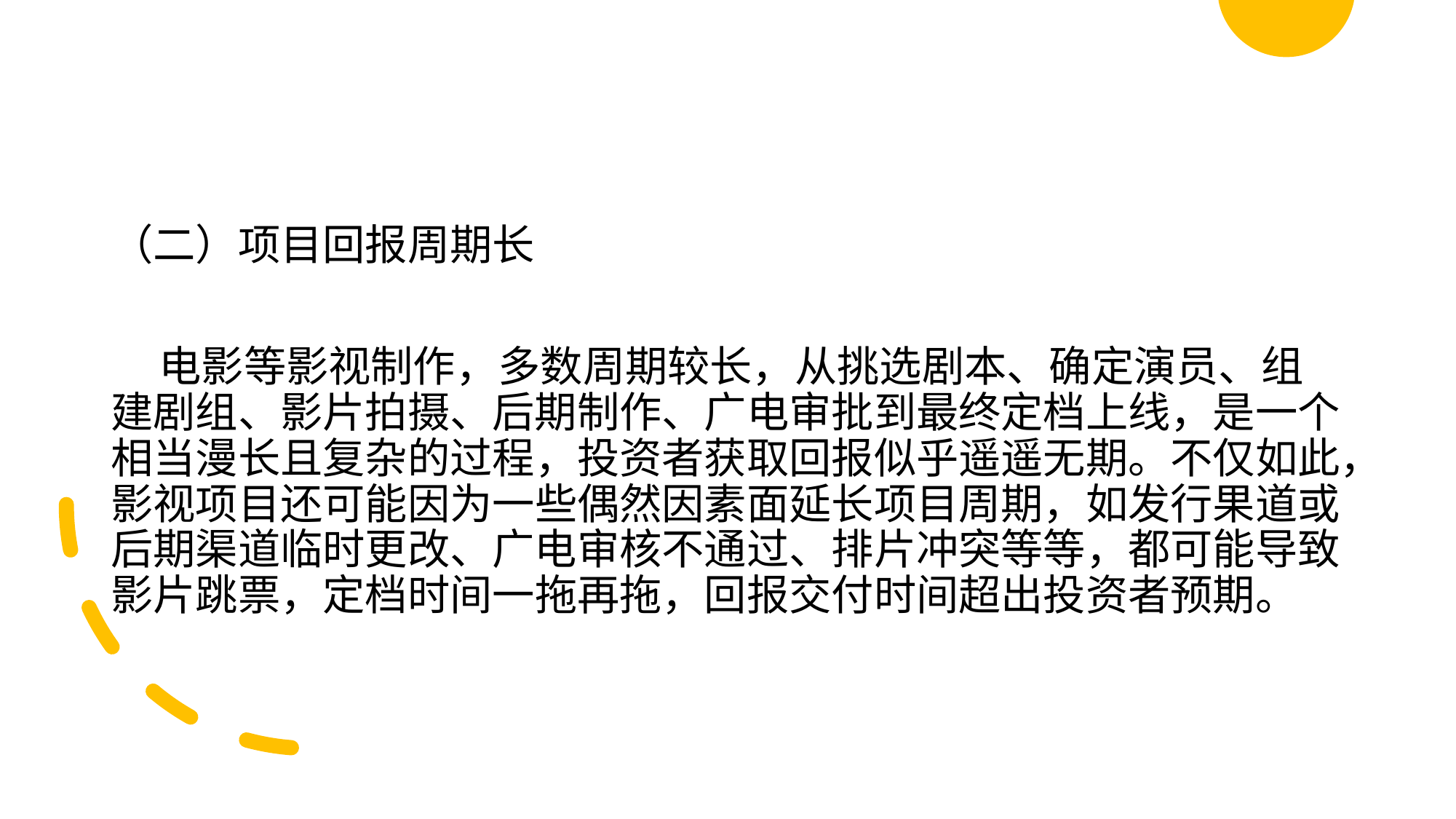

#
（二）项目回报周期长

    电影等影视制作，多数周期较长，从挑选剧本、确定演员、组建剧组、影片拍摄、后期制作、广电审批到最终定档上线，是一个相当漫长且复杂的过程，投资者获取回报似乎遥遥无期。不仅如此，影视项目还可能因为一些偶然因素面延长项目周期，如发行果道或后期渠道临时更改、广电审核不通过、排片冲突等等，都可能导致影片跳票，定档时间一拖再拖，回报交付时间超出投资者预期。